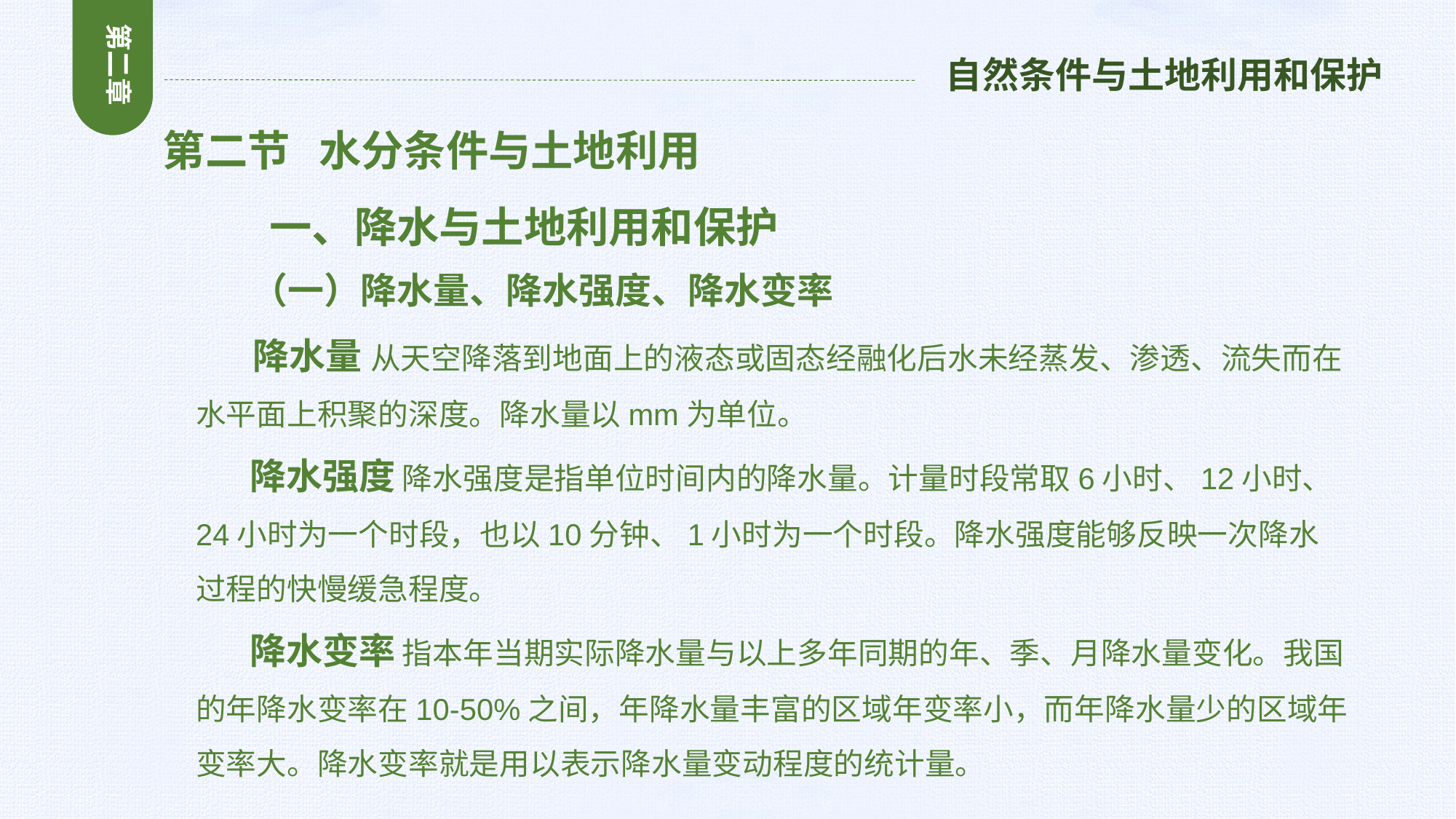

第二章
自然条件与土地利用和保护
第二节   水分条件与土地利用
          一、降水与土地利用和保护
       （一）降水量、降水强度、降水变率
       降水量 从天空降落到地面上的液态或固态经融化后水未经蒸发、渗透、流失而在水平面上积聚的深度。降水量以mm为单位。
       降水强度 降水强度是指单位时间内的降水量。计量时段常取6小时、12小时、24小时为一个时段，也以10分钟、1小时为一个时段。降水强度能够反映一次降水过程的快慢缓急程度。
       降水变率 指本年当期实际降水量与以上多年同期的年、季、月降水量变化。我国的年降水变率在10-50%之间，年降水量丰富的区域年变率小，而年降水量少的区域年变率大。降水变率就是用以表示降水量变动程度的统计量。